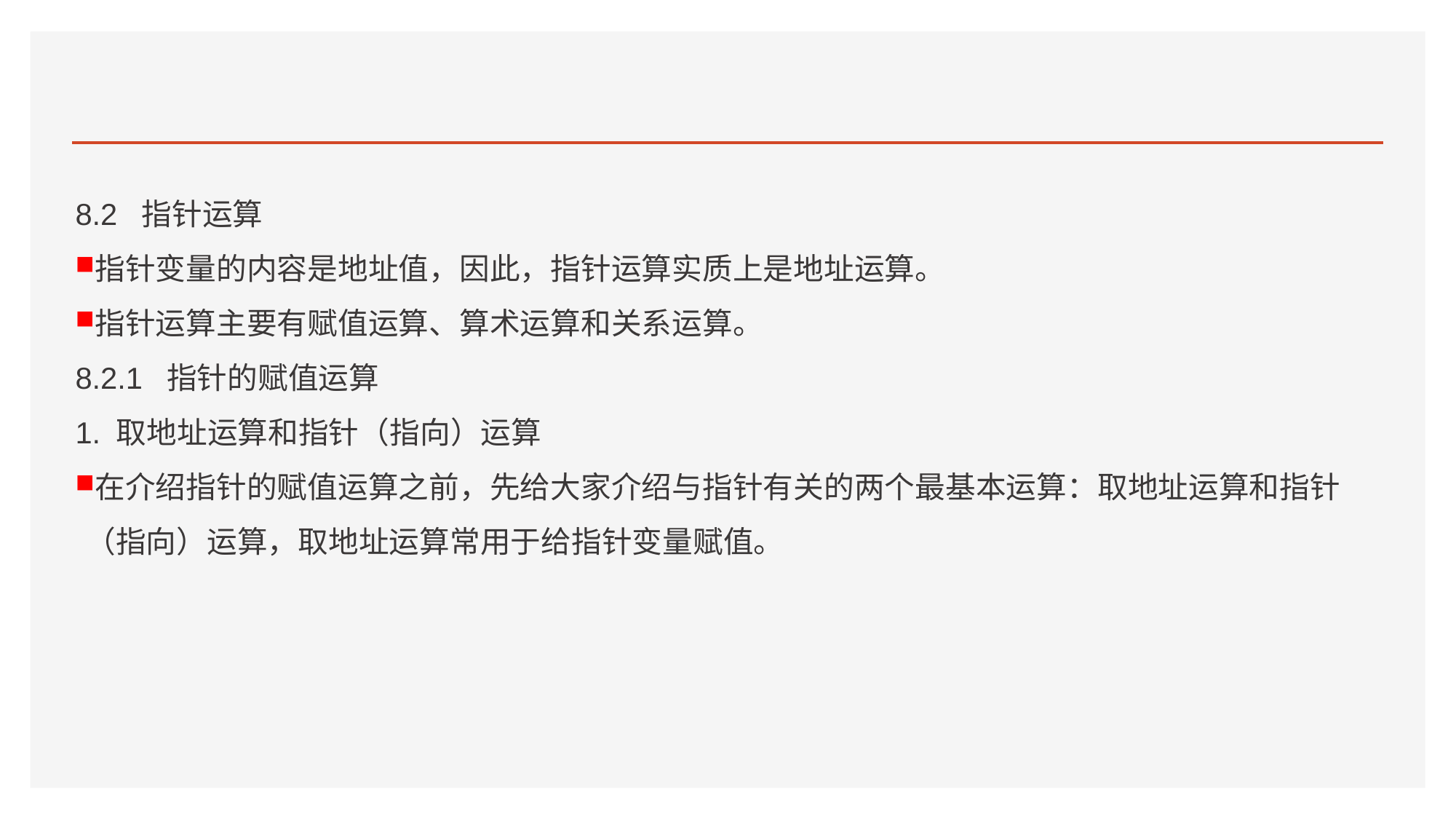

#
8.2  指针运算
指针变量的内容是地址值，因此，指针运算实质上是地址运算。
指针运算主要有赋值运算、算术运算和关系运算。
8.2.1  指针的赋值运算
1. 取地址运算和指针（指向）运算
在介绍指针的赋值运算之前，先给大家介绍与指针有关的两个最基本运算：取地址运算和指针（指向）运算，取地址运算常用于给指针变量赋值。